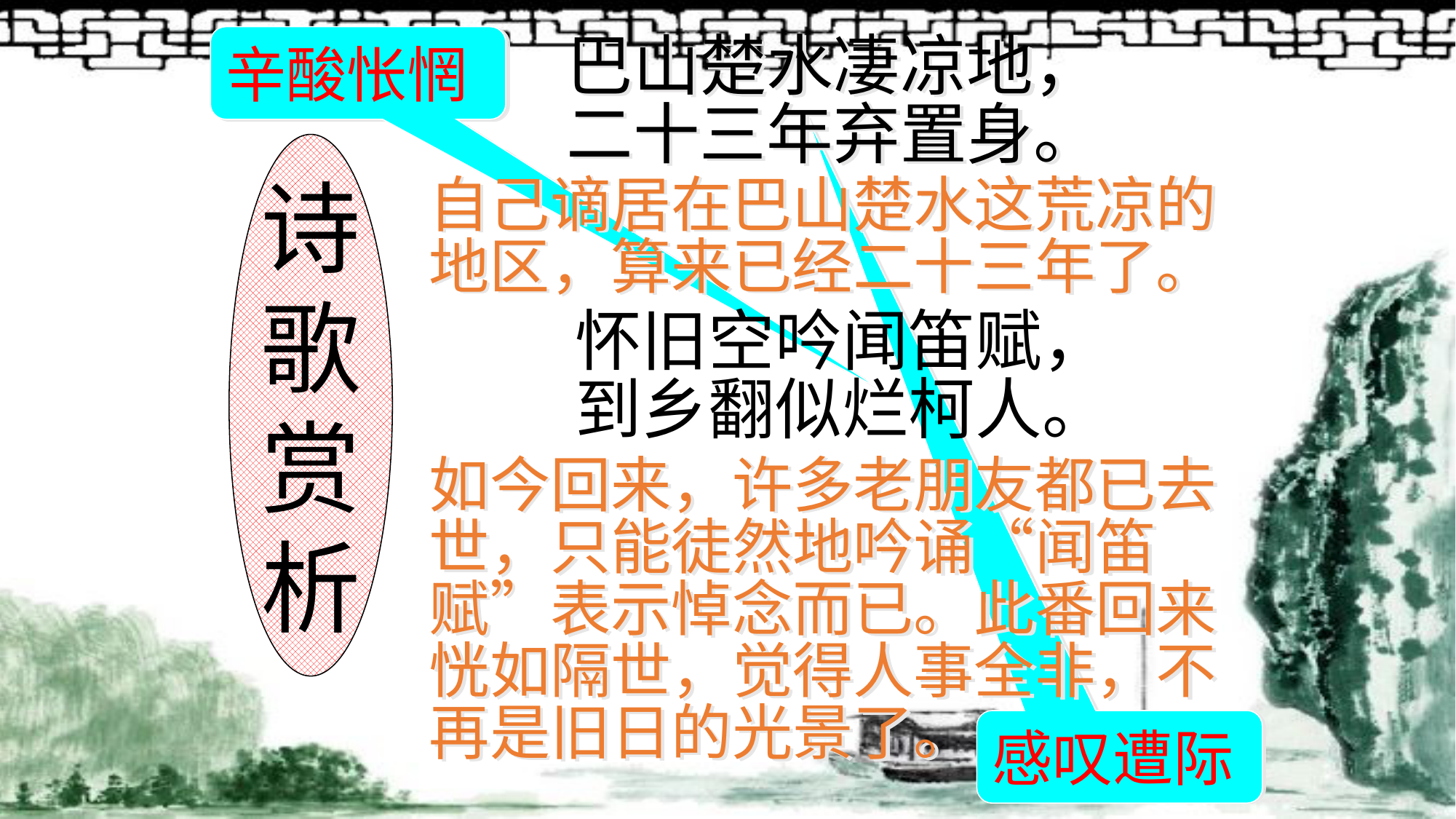

辛酸怅惘
巴山楚水凄凉地，
二十三年弃置身。
诗
歌
赏
析
自己谪居在巴山楚水这荒凉的地区，算来已经二十三年了。
怀旧空吟闻笛赋，
到乡翻似烂柯人。
如今回来，许多老朋友都已去世，只能徒然地吟诵“闻笛赋”表示悼念而已。此番回来恍如隔世，觉得人事全非，不再是旧日的光景了。
感叹遭际